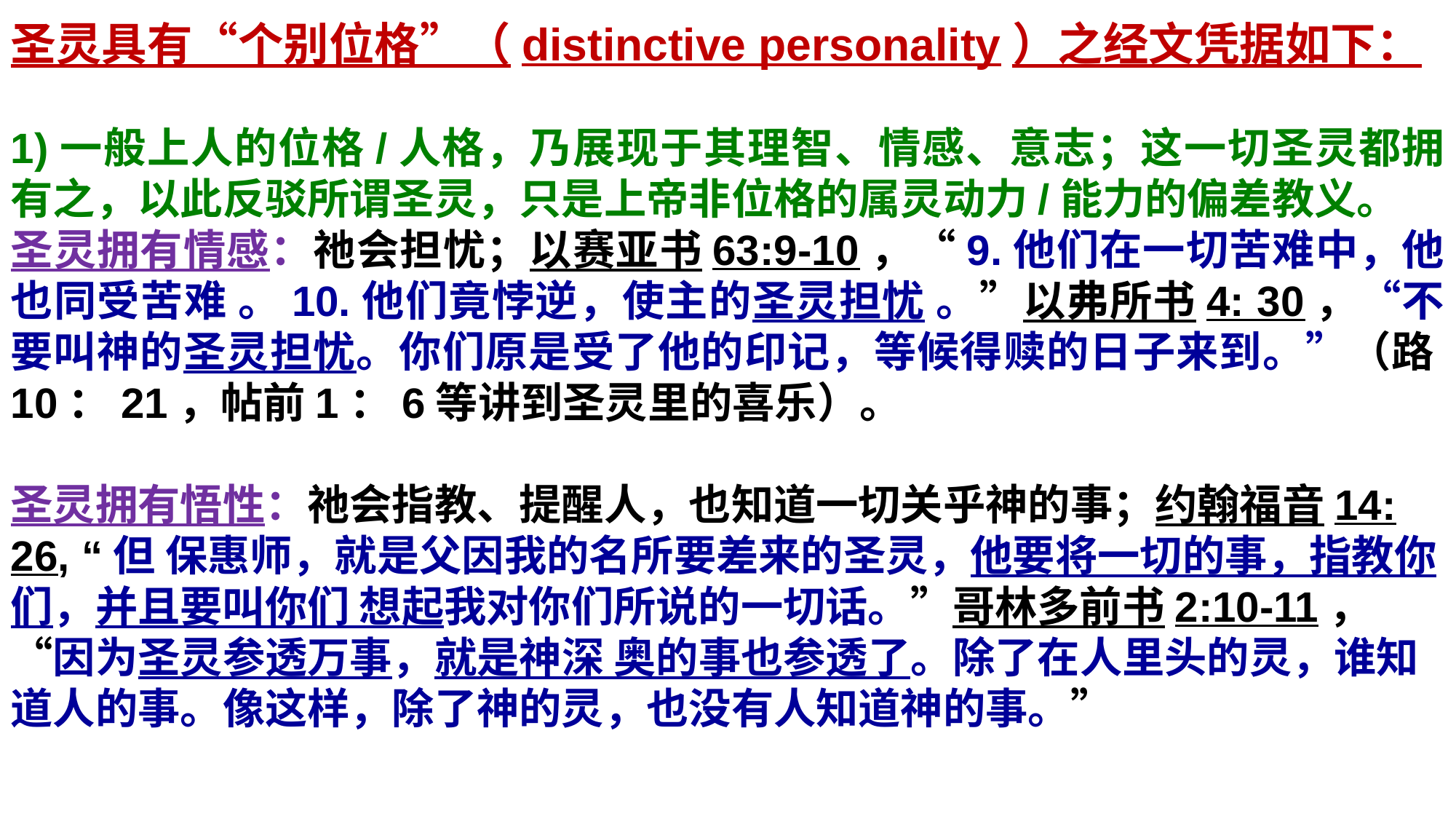

圣灵具有“个别位格”（distinctive personality）之经文凭据如下：

1)一般上人的位格/人格，乃展现于其理智、情感、意志；这一切圣灵都拥有之，以此反驳所谓圣灵，只是上帝非位格的属灵动力/能力的偏差教义。
圣灵拥有情感：祂会担忧；以赛亚书63:9-10，“9.他们在一切苦难中，他也同受苦难 。10.他们竟悖逆，使主的圣灵担忧 。”以弗所书4: 30，“不要叫神的圣灵担忧。你们原是受了他的印记，等候得赎的日子来到。”（路10：21，帖前1：6等讲到圣灵里的喜乐）。

圣灵拥有悟性：祂会指教、提醒人，也知道一切关乎神的事；约翰福音14: 26, “但 保惠师，就是父因我的名所要差来的圣灵，他要将一切的事，指教你们，并且要叫你们 想起我对你们所说的一切话。”哥林多前书2:10-11，“因为圣灵参透万事，就是神深 奥的事也参透了。除了在人里头的灵，谁知道人的事。像这样，除了神的灵，也没有人知道神的事。”